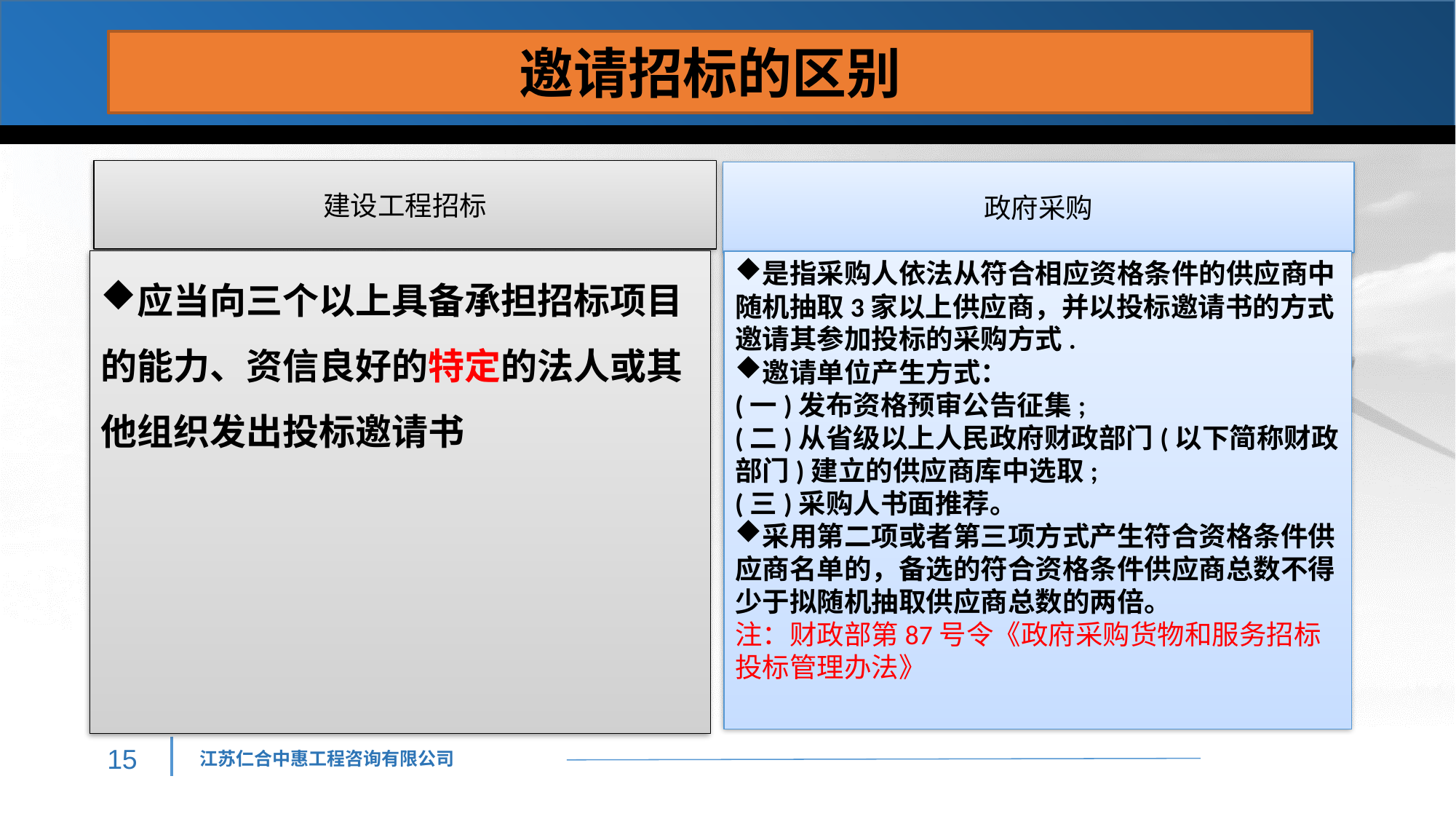

邀请招标的区别
建设工程招标
政府采购
应当向三个以上具备承担招标项目的能力、资信良好的特定的法人或其他组织发出投标邀请书
是指采购人依法从符合相应资格条件的供应商中随机抽取3家以上供应商，并以投标邀请书的方式邀请其参加投标的采购方式.
邀请单位产生方式：
(一)发布资格预审公告征集;
(二)从省级以上人民政府财政部门(以下简称财政部门)建立的供应商库中选取;
(三)采购人书面推荐。
采用第二项或者第三项方式产生符合资格条件供应商名单的，备选的符合资格条件供应商总数不得少于拟随机抽取供应商总数的两倍。
注：财政部第87号令《政府采购货物和服务招标投标管理办法》
15